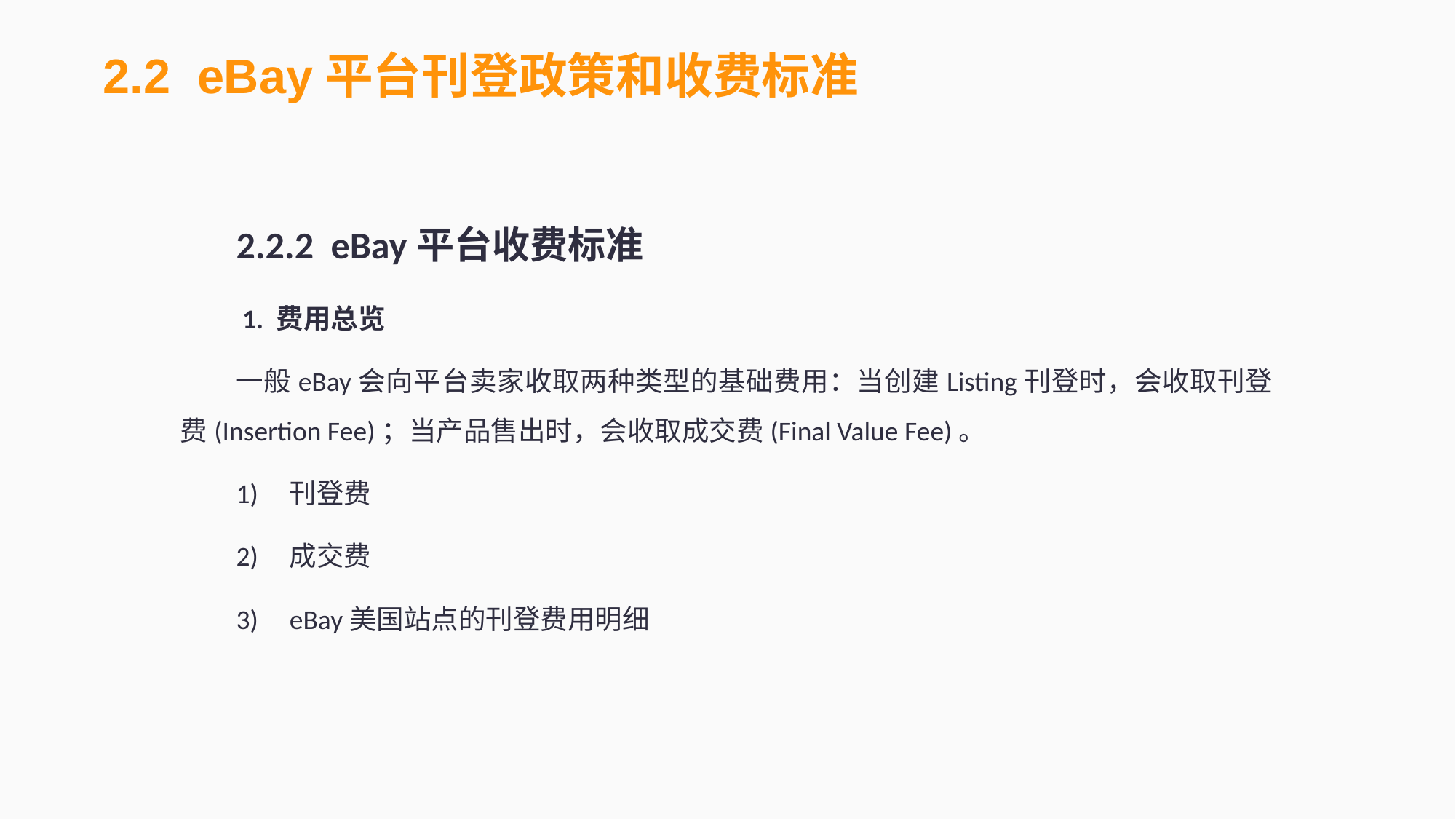

2.2  eBay平台刊登政策和收费标准
2.2.2  eBay平台收费标准
 1. 费用总览
一般eBay会向平台卖家收取两种类型的基础费用：当创建Listing刊登时，会收取刊登费(Insertion Fee)；当产品售出时，会收取成交费(Final Value Fee)。
1)	刊登费
2) 	成交费
3)	eBay美国站点的刊登费用明细